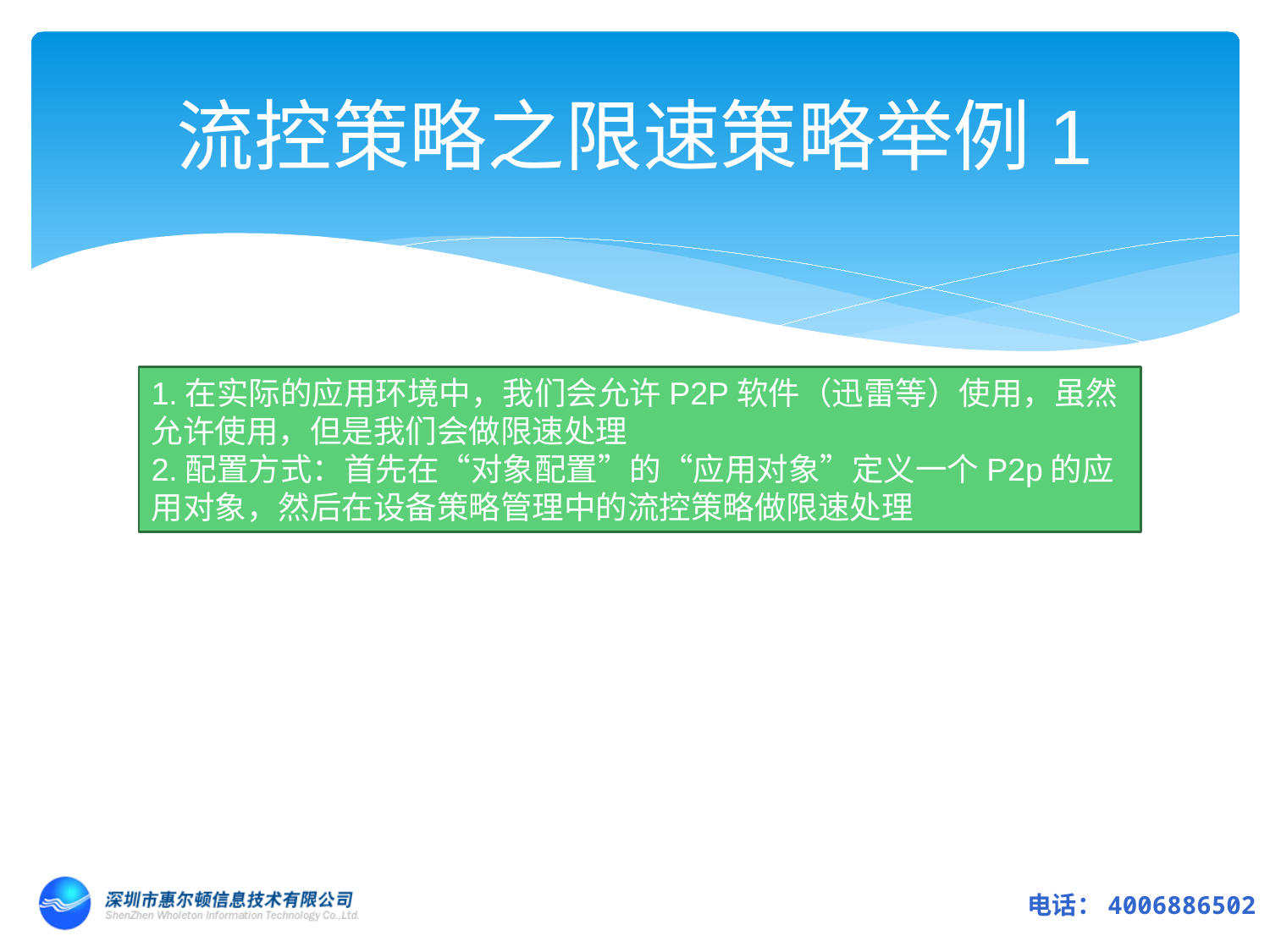

# 流控策略之限速策略举例1
1.在实际的应用环境中，我们会允许P2P软件（迅雷等）使用，虽然允许使用，但是我们会做限速处理
2.配置方式：首先在“对象配置”的“应用对象”定义一个P2p的应用对象，然后在设备策略管理中的流控策略做限速处理